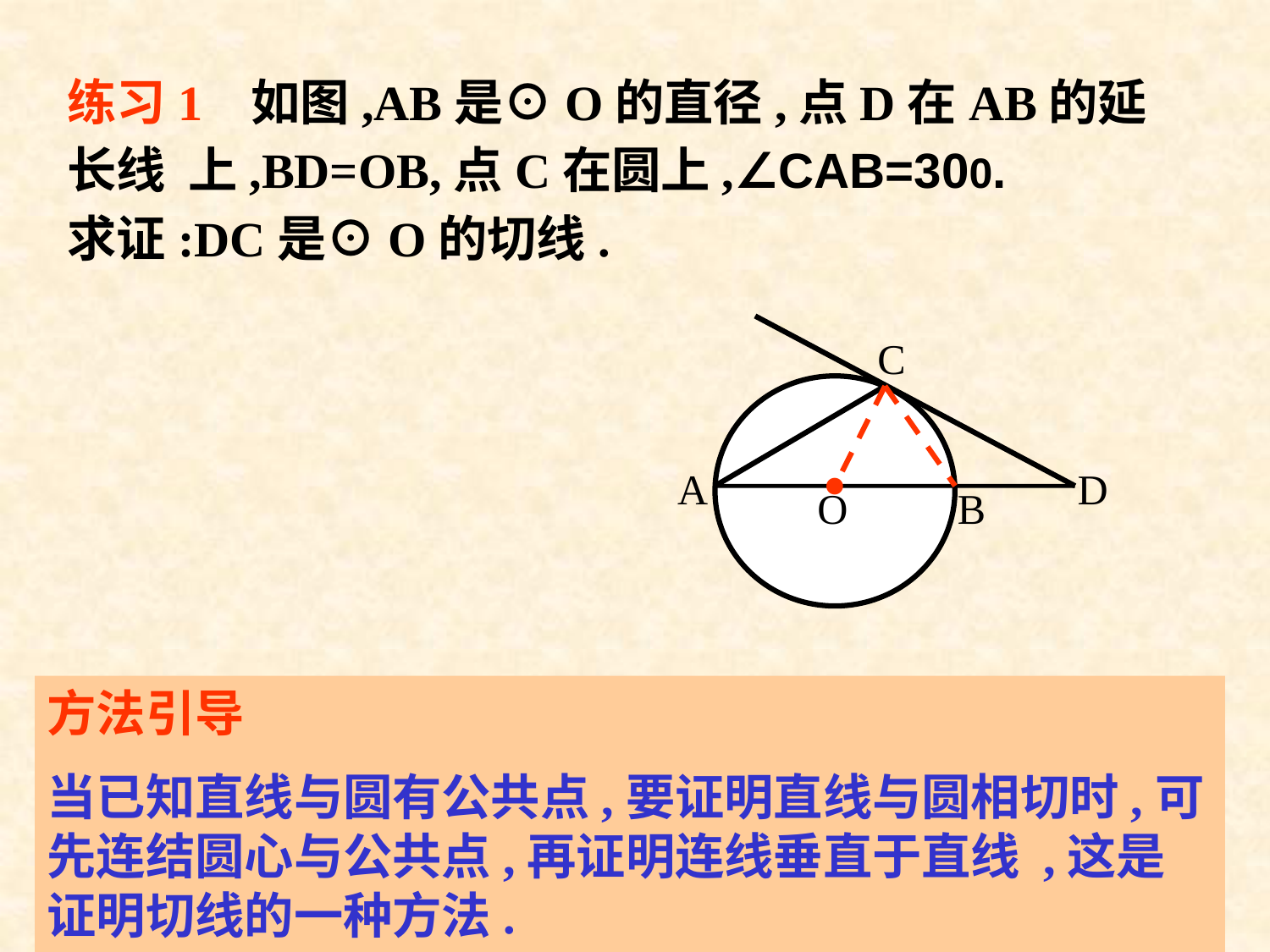

练习1   如图,AB是⊙O的直径,点D在AB的延长线  上,BD=OB,点C在圆上,∠CAB=300.
求证:DC是⊙O的切线.

.
C
A
D
B
O

方法引导
当已知直线与圆有公共点,要证明直线与圆相切时,可先连结圆心与公共点,再证明连线垂直于直线 ,这是证明切线的一种方法.